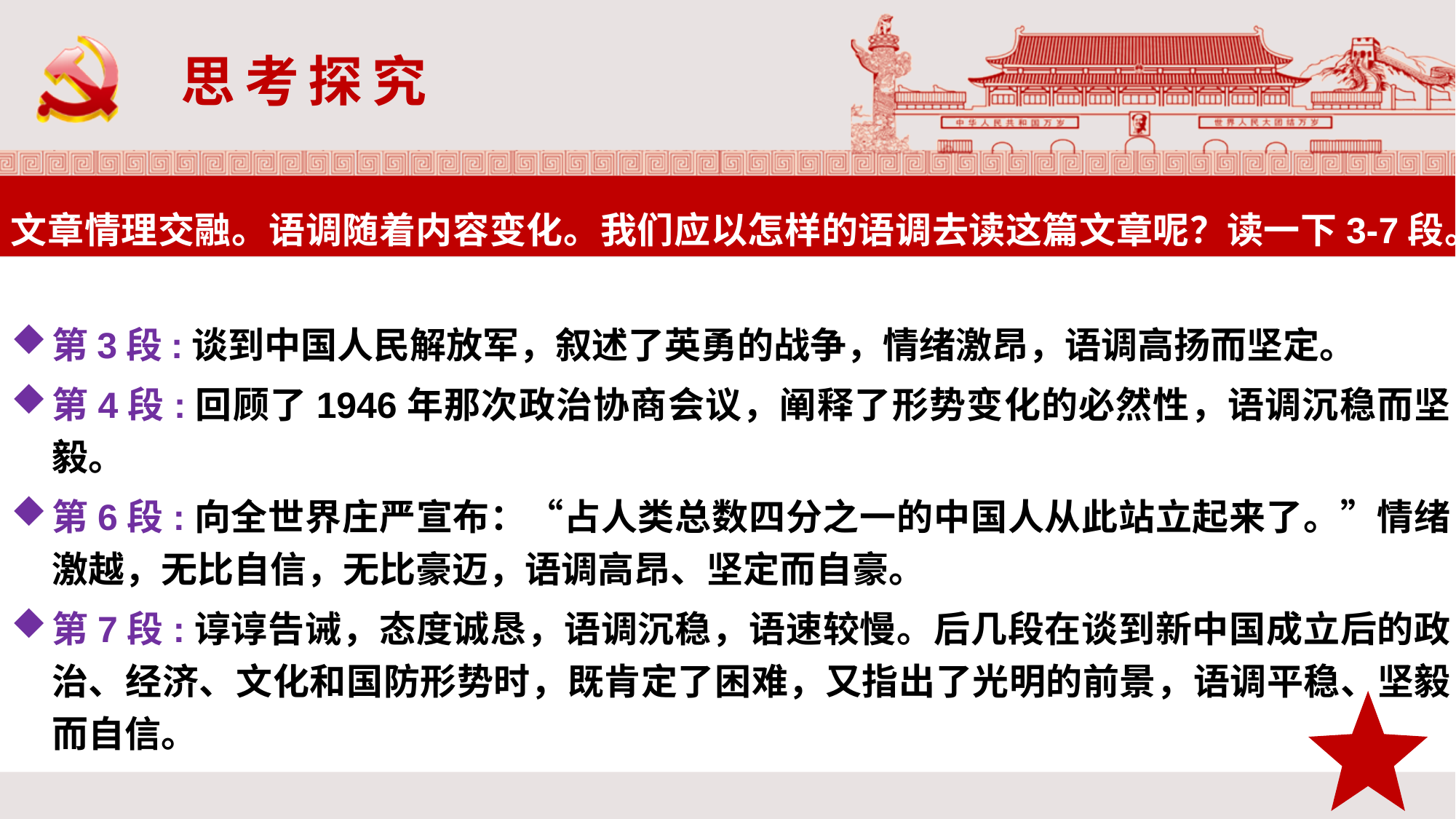

思考探究
文章情理交融。语调随着内容变化。我们应以怎样的语调去读这篇文章呢？读一下3-7段。

第3段:谈到中国人民解放军，叙述了英勇的战争，情绪激昂，语调高扬而坚定。
第4段:回顾了1946年那次政治协商会议，阐释了形势变化的必然性，语调沉稳而坚毅。
第6段:向全世界庄严宣布：“占人类总数四分之一的中国人从此站立起来了。”情绪激越，无比自信，无比豪迈，语调高昂、坚定而自豪。
第7段:谆谆告诫，态度诚恳，语调沉稳，语速较慢。后几段在谈到新中国成立后的政治、经济、文化和国防形势时，既肯定了困难，又指出了光明的前景，语调平稳、坚毅而自信。